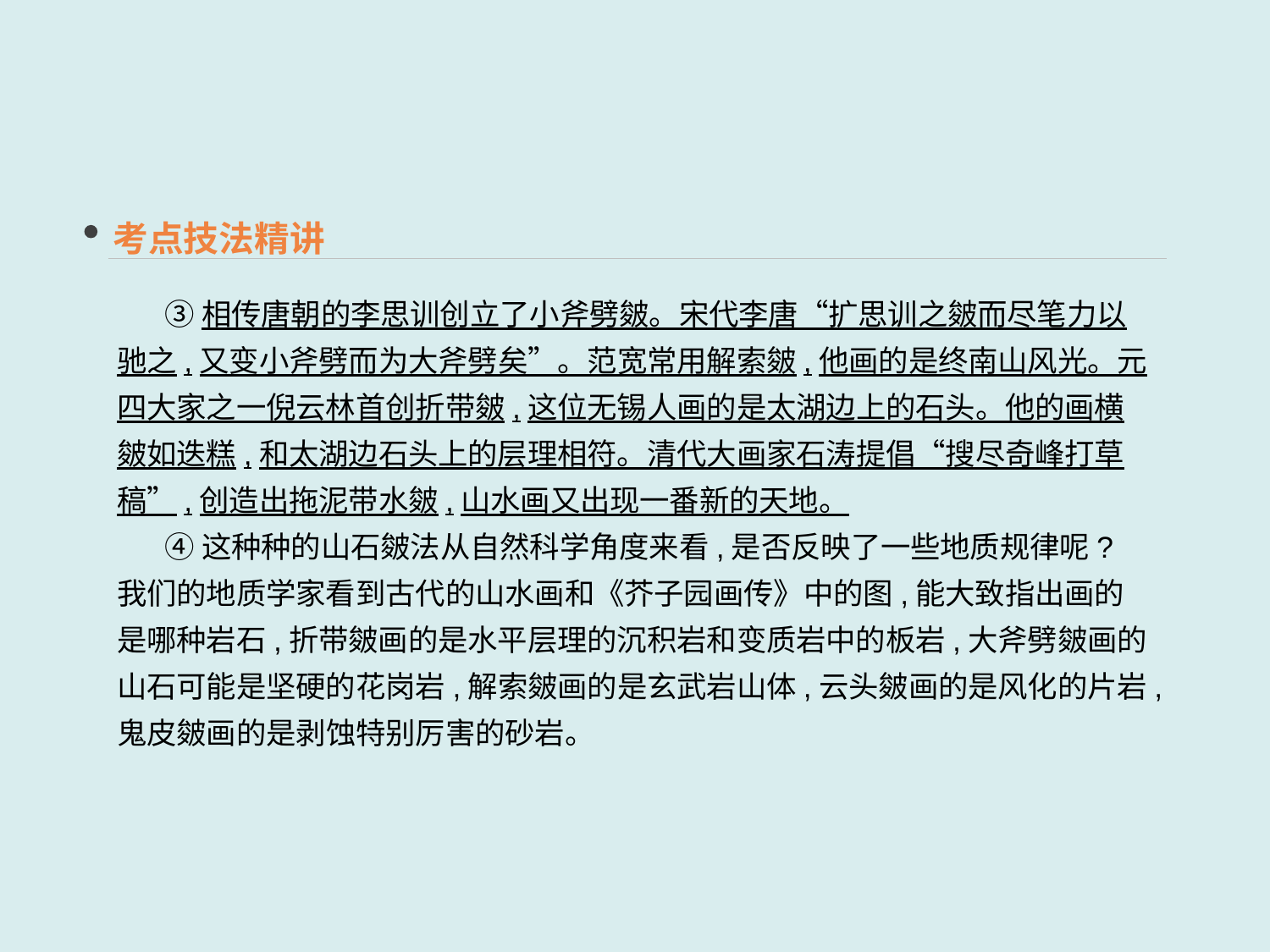

考点技法精讲

       ③相传唐朝的李思训创立了小斧劈皴。宋代李唐“扩思训之皴而尽笔力以驰之,又变小斧劈而为大斧劈矣”。范宽常用解索皴,他画的是终南山风光。元四大家之一倪云林首创折带皴,这位无锡人画的是太湖边上的石头。他的画横皴如迭糕,和太湖边石头上的层理相符。清代大画家石涛提倡“搜尽奇峰打草稿”,创造出拖泥带水皴,山水画又出现一番新的天地。
       ④这种种的山石皴法从自然科学角度来看,是否反映了一些地质规律呢?我们的地质学家看到古代的山水画和《芥子园画传》中的图,能大致指出画的是哪种岩石,折带皴画的是水平层理的沉积岩和变质岩中的板岩,大斧劈皴画的山石可能是坚硬的花岗岩,解索皴画的是玄武岩山体,云头皴画的是风化的片岩,鬼皮皴画的是剥蚀特别厉害的砂岩。